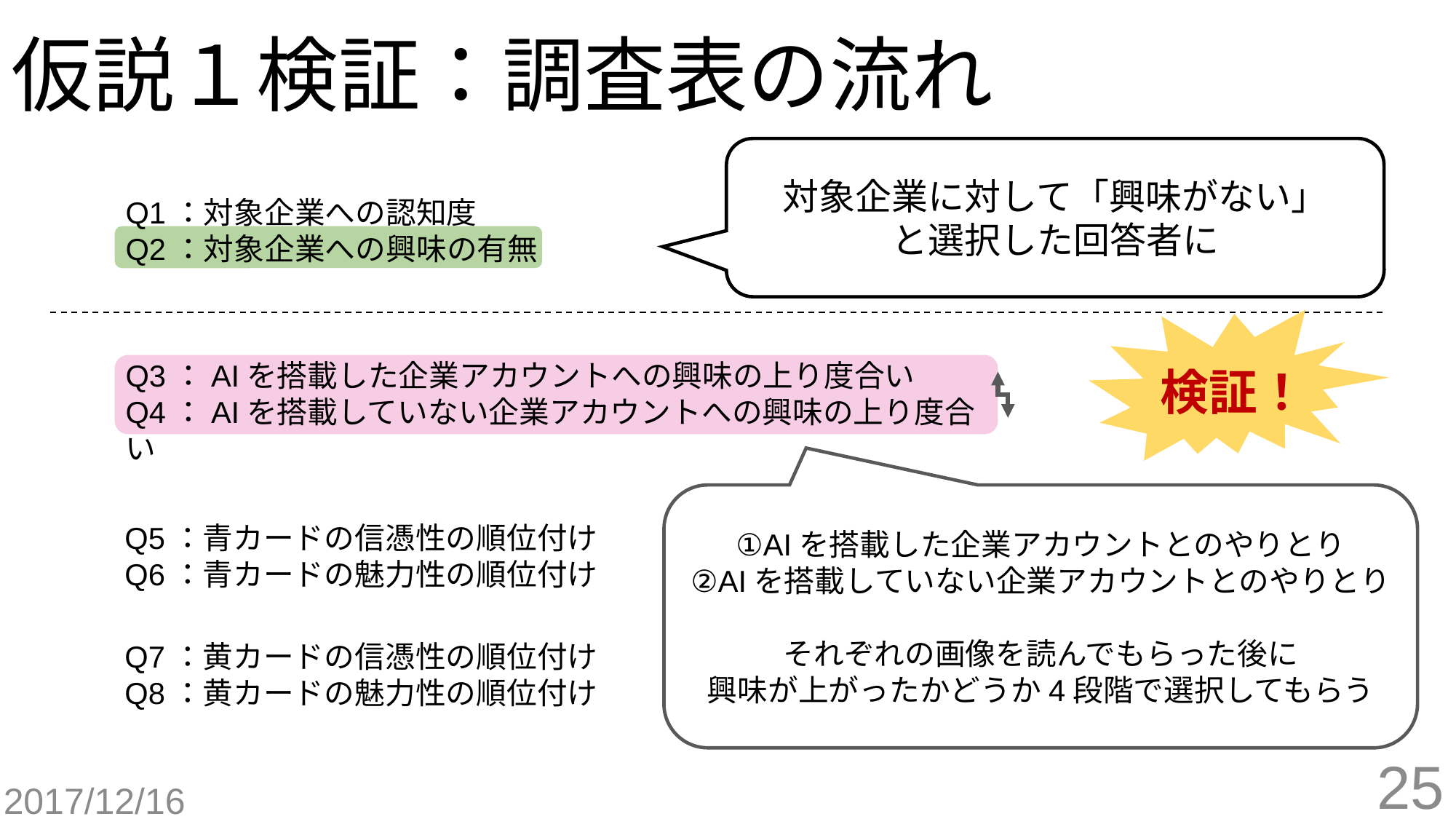

# 仮説１検証：調査表の流れ
対象企業に対して「興味がない」
と選択した回答者に
Q1：対象企業への認知度
Q2：対象企業への興味の有無

Q3：AIを搭載した企業アカウントへの興味の上り度合い
Q4：AIを搭載していない企業アカウントへの興味の上り度合い

検証！
①AIを搭載した企業アカウントとのやりとり
②AIを搭載していない企業アカウントとのやりとり

それぞれの画像を読んでもらった後に
興味が上がったかどうか4段階で選択してもらう
Q5：青カードの信憑性の順位付け
Q6：青カードの魅力性の順位付け
Q7：黄カードの信憑性の順位付け
Q8：黄カードの魅力性の順位付け
25
2017/12/16